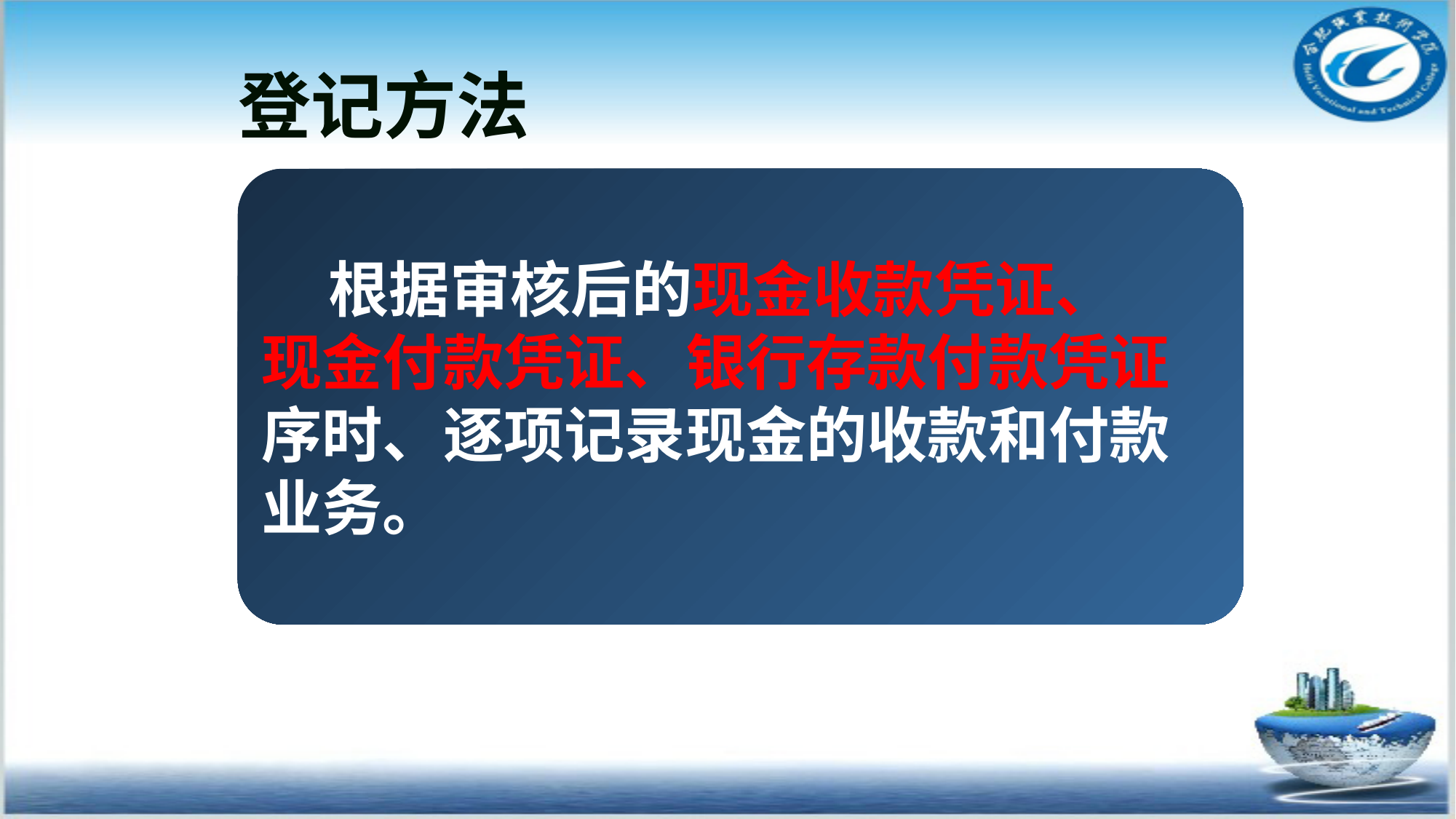

登记方法
     根据审核后的现金收款凭证、
现金付款凭证、银行存款付款凭证
序时、逐项记录现金的收款和付款
业务。